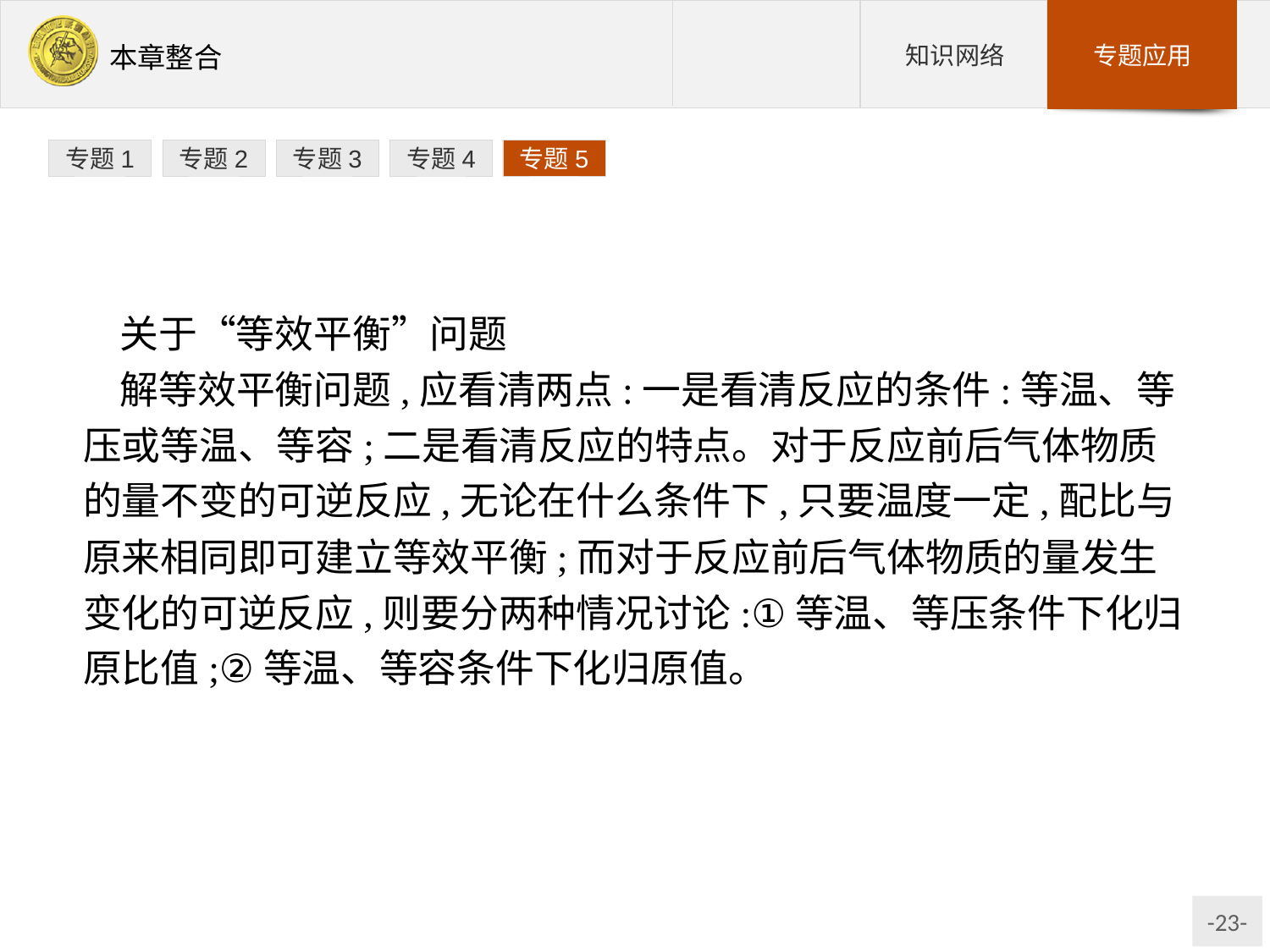

专题1
专题2
专题3
专题4
专题5
关于“等效平衡”问题
解等效平衡问题,应看清两点:一是看清反应的条件:等温、等压或等温、等容;二是看清反应的特点。对于反应前后气体物质的量不变的可逆反应,无论在什么条件下,只要温度一定,配比与原来相同即可建立等效平衡;而对于反应前后气体物质的量发生变化的可逆反应,则要分两种情况讨论:①等温、等压条件下化归原比值;②等温、等容条件下化归原值。